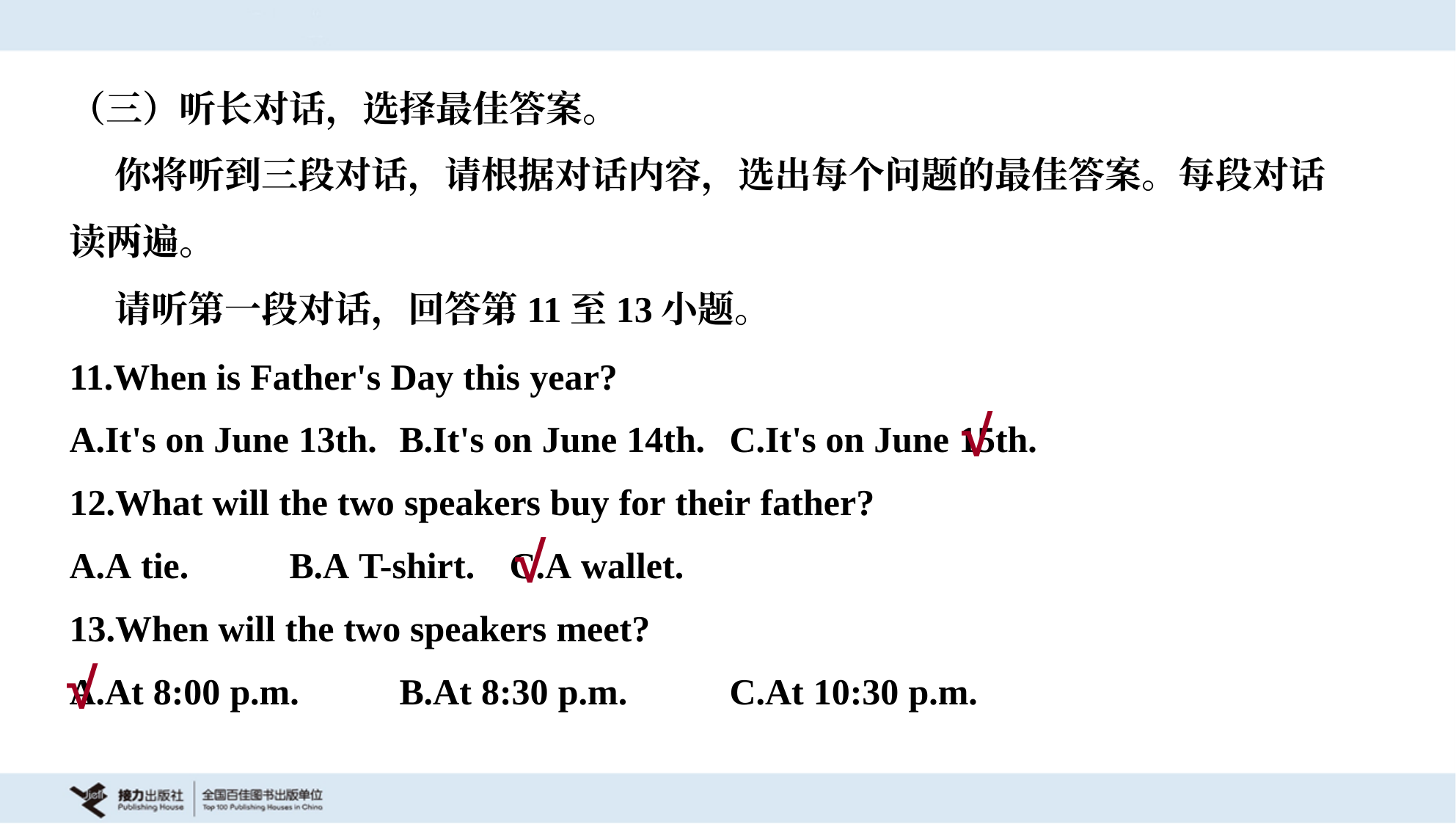

（三）听长对话，选择最佳答案。
    你将听到三段对话，请根据对话内容，选出每个问题的最佳答案。每段对话
读两遍。
    请听第一段对话，回答第11至13小题。
11.When is Father's Day this year?
A.It's on June 13th.	B.It's on June 14th.	C.It's on June 15th.
√
12.What will the two speakers buy for their father?
A.A tie.	B.A T-shirt.	C.A wallet.
√
13.When will the two speakers meet?
A.At 8:00 p.m.	B.At 8:30 p.m.	C.At 10:30 p.m.
√